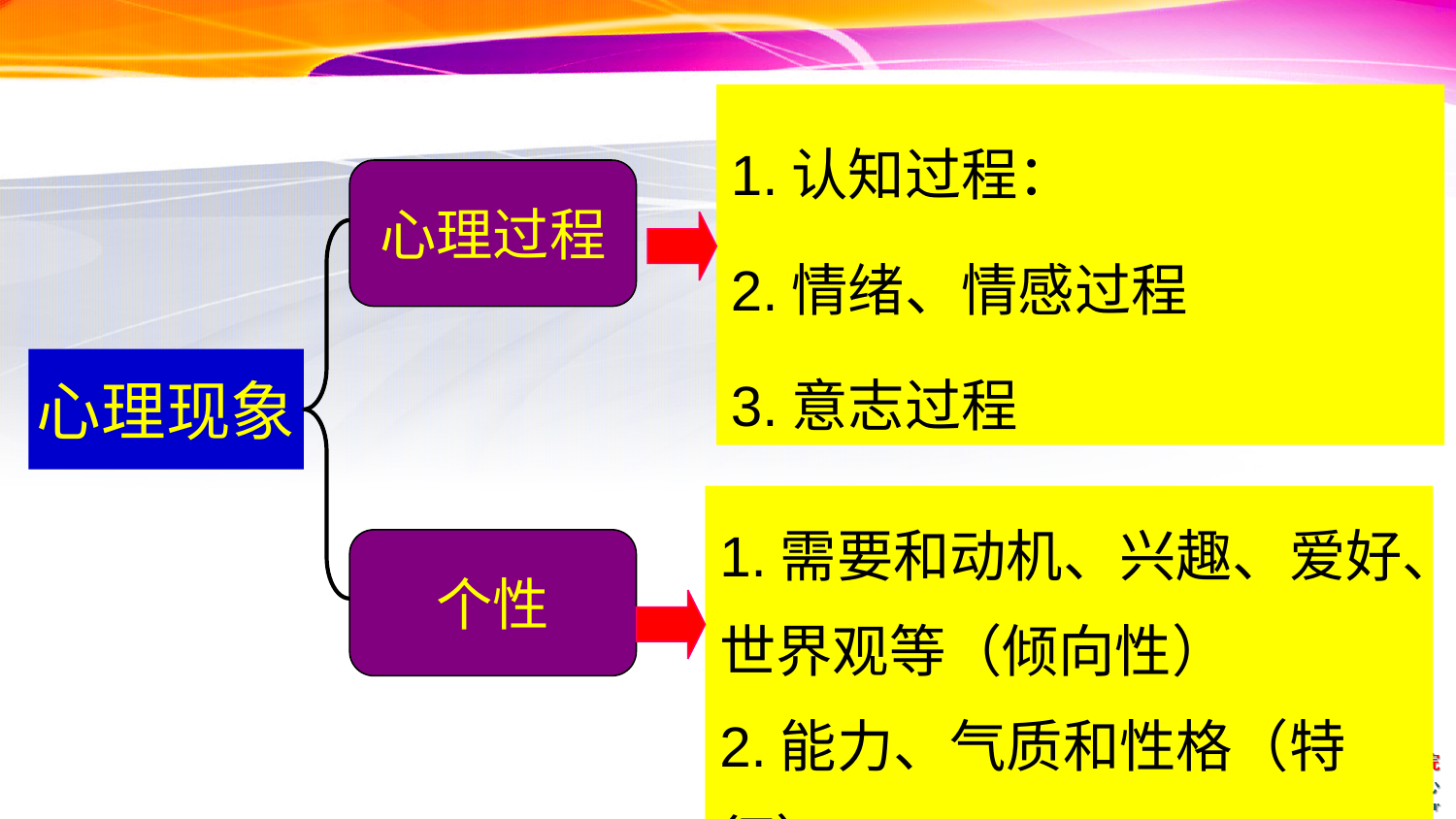

1.认知过程：
2.情绪、情感过程
3.意志过程
心理过程

心理现象
1.需要和动机、兴趣、爱好、世界观等（倾向性）
2.能力、气质和性格（特征）
个性